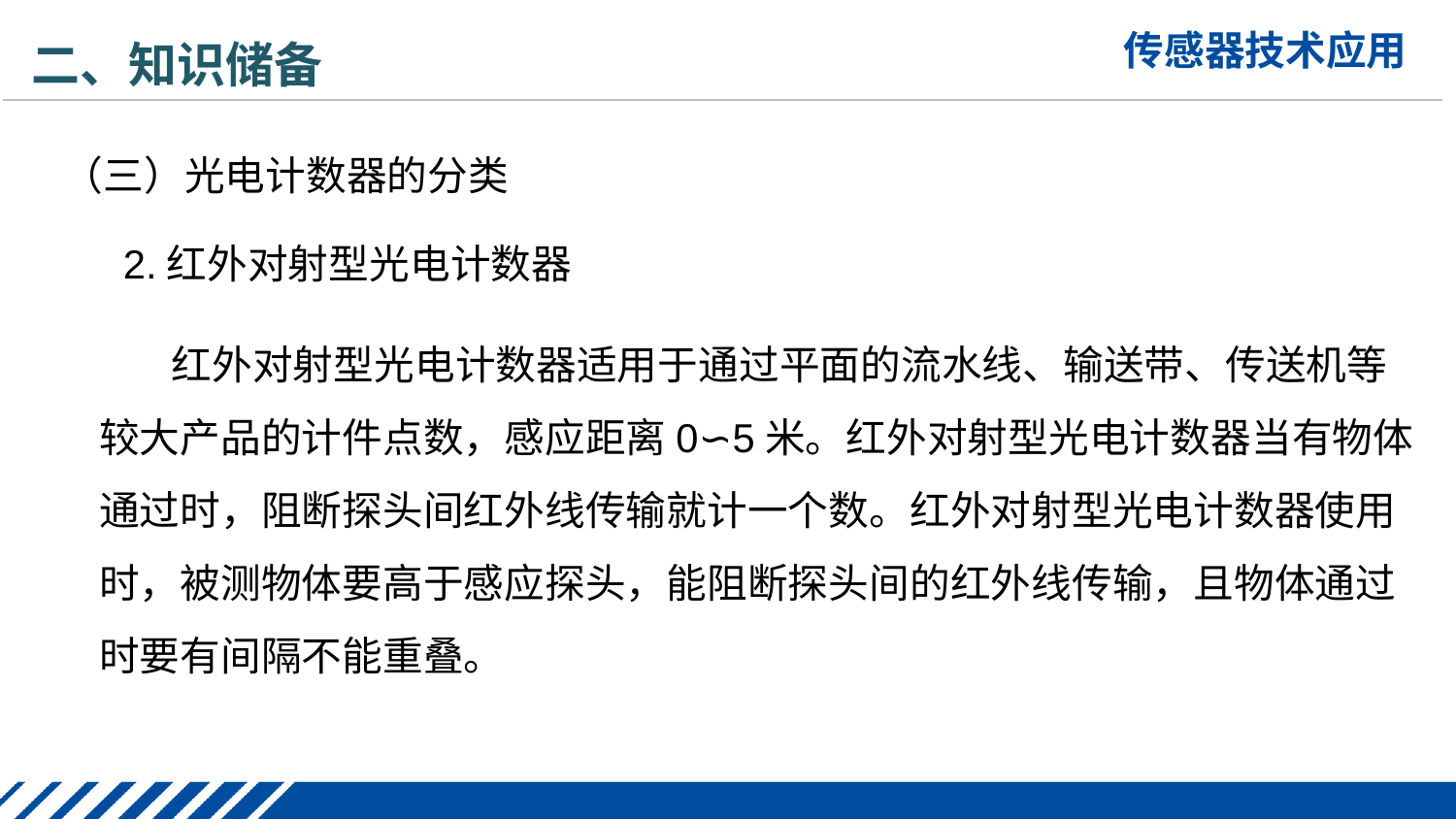

二、知识储备
（三）光电计数器的分类
2.红外对射型光电计数器
       红外对射型光电计数器适用于通过平面的流水线、输送带、传送机等较大产品的计件点数，感应距离0∽5米。红外对射型光电计数器当有物体通过时，阻断探头间红外线传输就计一个数。红外对射型光电计数器使用时，被测物体要高于感应探头，能阻断探头间的红外线传输，且物体通过时要有间隔不能重叠。